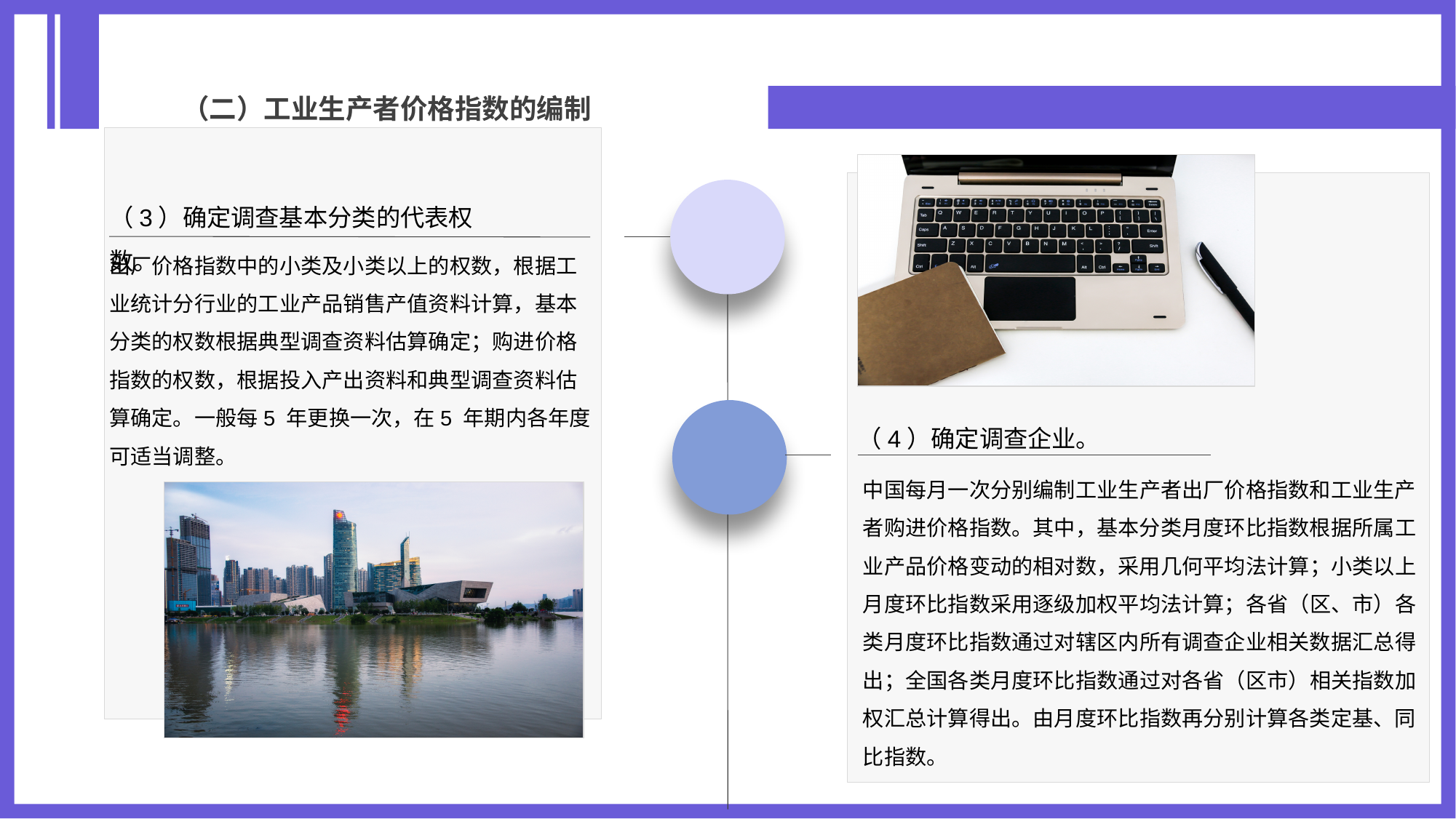

（二）工业生产者价格指数的编制

（3）确定调查基本分类的代表权数。
出厂价格指数中的小类及小类以上的权数，根据工业统计分行业的工业产品销售产值资料计算，基本分类的权数根据典型调查资料估算确定；购进价格指数的权数，根据投入产出资料和典型调查资料估算确定。一般每5 年更换一次，在5 年期内各年度可适当调整。

（4）确定调查企业。
中国每月一次分别编制工业生产者出厂价格指数和工业生产者购进价格指数。其中，基本分类月度环比指数根据所属工业产品价格变动的相对数，采用几何平均法计算；小类以上月度环比指数采用逐级加权平均法计算；各省（区、市）各类月度环比指数通过对辖区内所有调查企业相关数据汇总得出；全国各类月度环比指数通过对各省（区市）相关指数加权汇总计算得出。由月度环比指数再分别计算各类定基、同比指数。